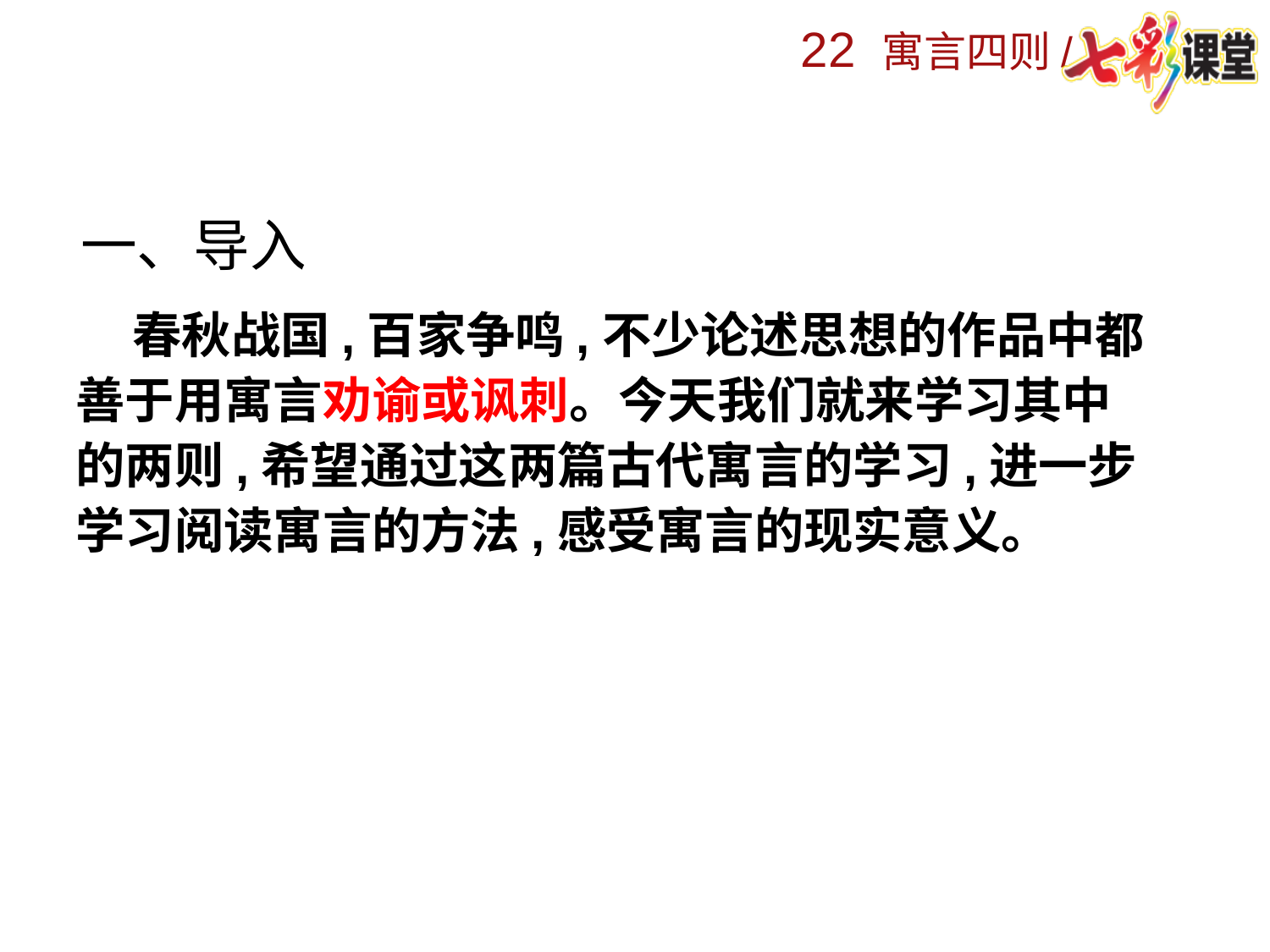

一、导入
    春秋战国,百家争鸣,不少论述思想的作品中都善于用寓言劝谕或讽刺。今天我们就来学习其中的两则,希望通过这两篇古代寓言的学习,进一步学习阅读寓言的方法,感受寓言的现实意义。